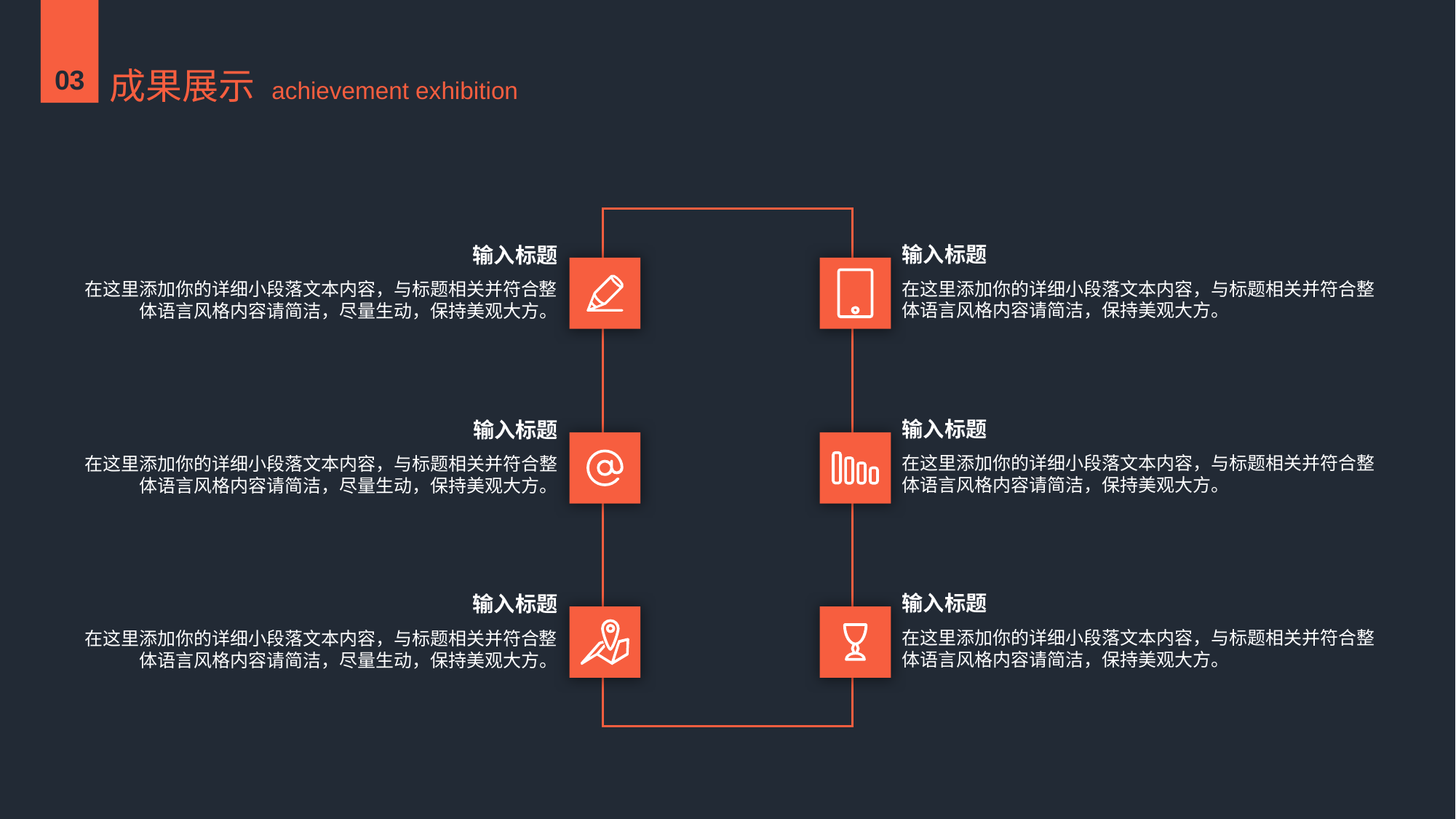

03
成果展示 achievement exhibition

输入标题
在这里添加你的详细小段落文本内容，与标题相关并符合整体语言风格内容请简洁，保持美观大方。
输入标题
在这里添加你的详细小段落文本内容，与标题相关并符合整体语言风格内容请简洁，尽量生动，保持美观大方。

输入标题
在这里添加你的详细小段落文本内容，与标题相关并符合整体语言风格内容请简洁，保持美观大方。
输入标题
在这里添加你的详细小段落文本内容，与标题相关并符合整体语言风格内容请简洁，尽量生动，保持美观大方。

输入标题
在这里添加你的详细小段落文本内容，与标题相关并符合整体语言风格内容请简洁，保持美观大方。
输入标题
在这里添加你的详细小段落文本内容，与标题相关并符合整体语言风格内容请简洁，尽量生动，保持美观大方。